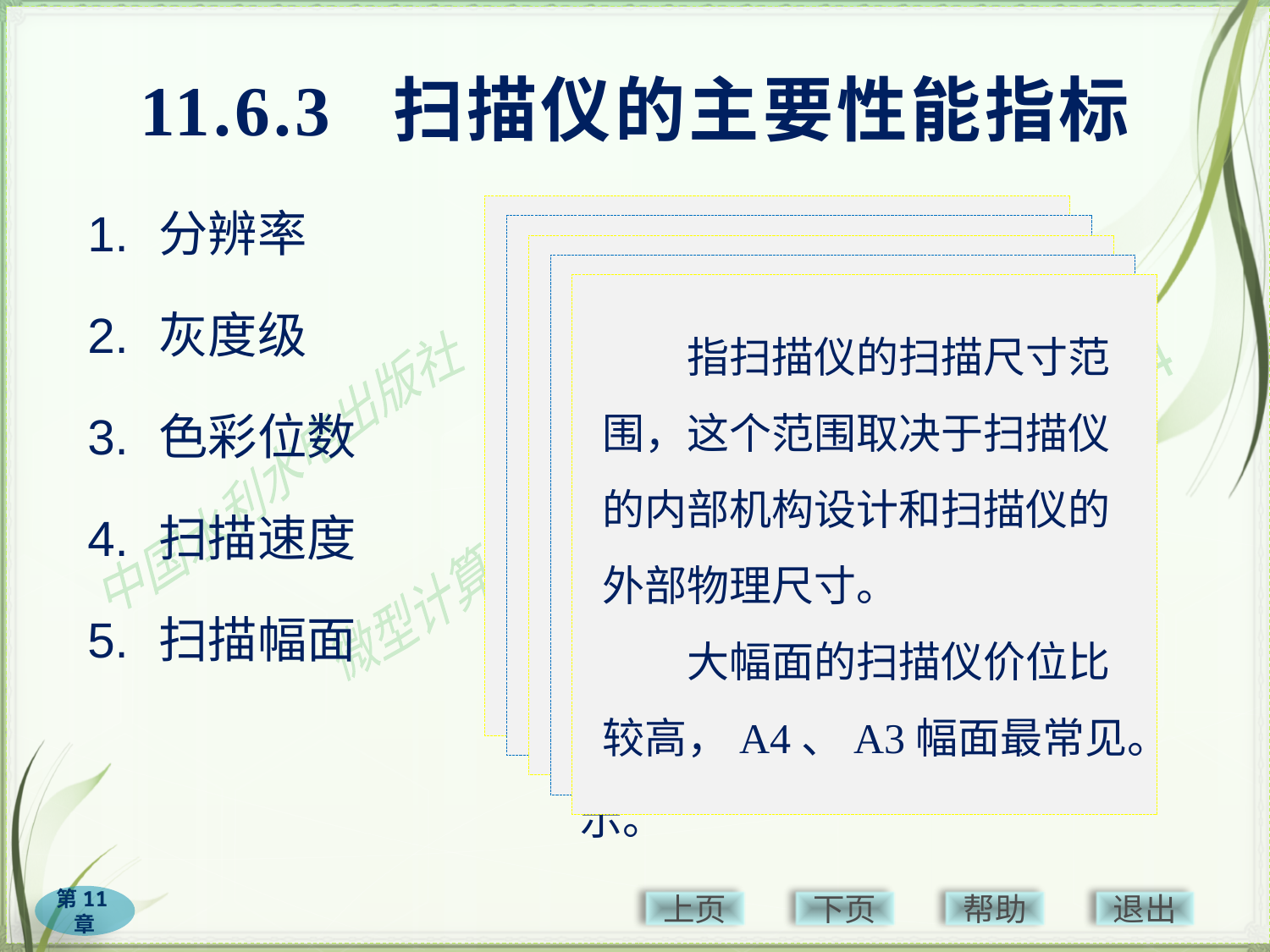

# 11.6.3  扫描仪的主要性能指标
分辨率
灰度级
色彩位数
扫描速度
扫描幅面
　　反映了扫描仪扫描图像的清晰程度，通常用dpi（像素/英寸）来表示。
　　扫描仪分辨率分为光学分辨率和插值分辨率。光学分辨率是扫描仪上感光部件能捕捉到的图像点数；插值分辨率是在光学分辨率基础上，用数学插值法在像素之间再加入更多的像素，以达到提高分辨率的目的。

　　灰度级指亮度的明暗程度，表示图像的亮度层次范围，级数越多扫描仪图像亮度范围就越大、层次就越丰富。
　　多数扫描仪的灰度为256级。256级已真实呈现出比肉眼所能辨识出来的层次还多的灰阶层次。
　　又称色彩深度，指扫描仪对图像进行采样的数据位数，反映了扫描仪辨析图像色彩范围的能力。色彩位数越高，扫描还原出来的色彩就越丰富，扫描图像的效果越逼真。
　　扫描仪的色彩位数以bit为单位，有24bit、30bit、36bit、42bit、48bit等多种。
　　指扫描仪从预览开始到图像扫描完成后，扫描头移动的时间。
　　扫描速度的表示方式一般有两种：一种用扫描标准A4幅面所用的时间来表示，另一种使用扫描仪完成一行扫描的时间来表示。实际中多用ppm（页/分钟）来表示。

　　指扫描仪的扫描尺寸范围，这个范围取决于扫描仪的内部机构设计和扫描仪的外部物理尺寸。
　　大幅面的扫描仪价位比较高，A4、A3幅面最常见。